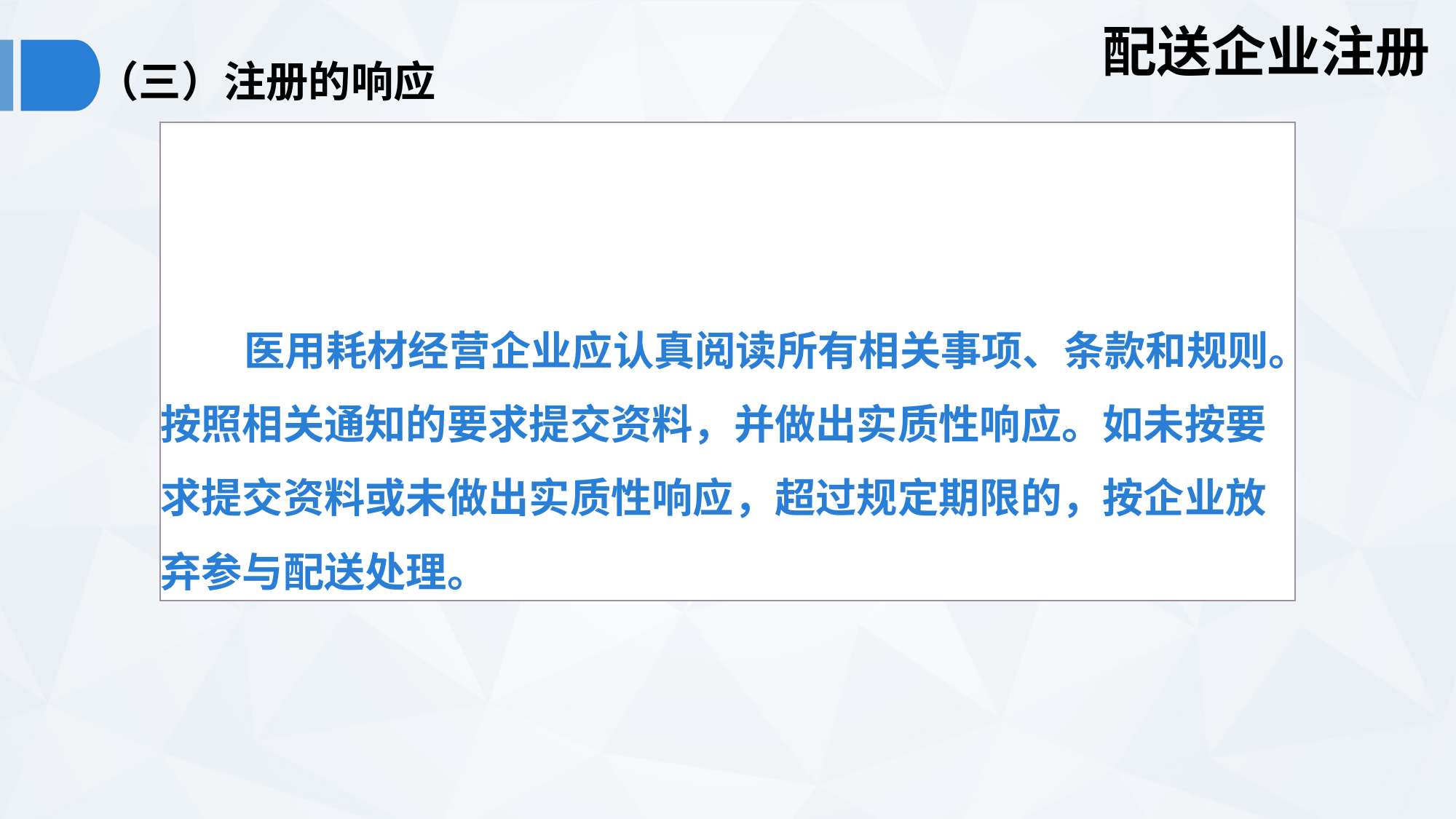

配送企业注册
（三）注册的响应

        医用耗材经营企业应认真阅读所有相关事项、条款和规则。按照相关通知的要求提交资料，并做出实质性响应。如未按要求提交资料或未做出实质性响应，超过规定期限的，按企业放弃参与配送处理。